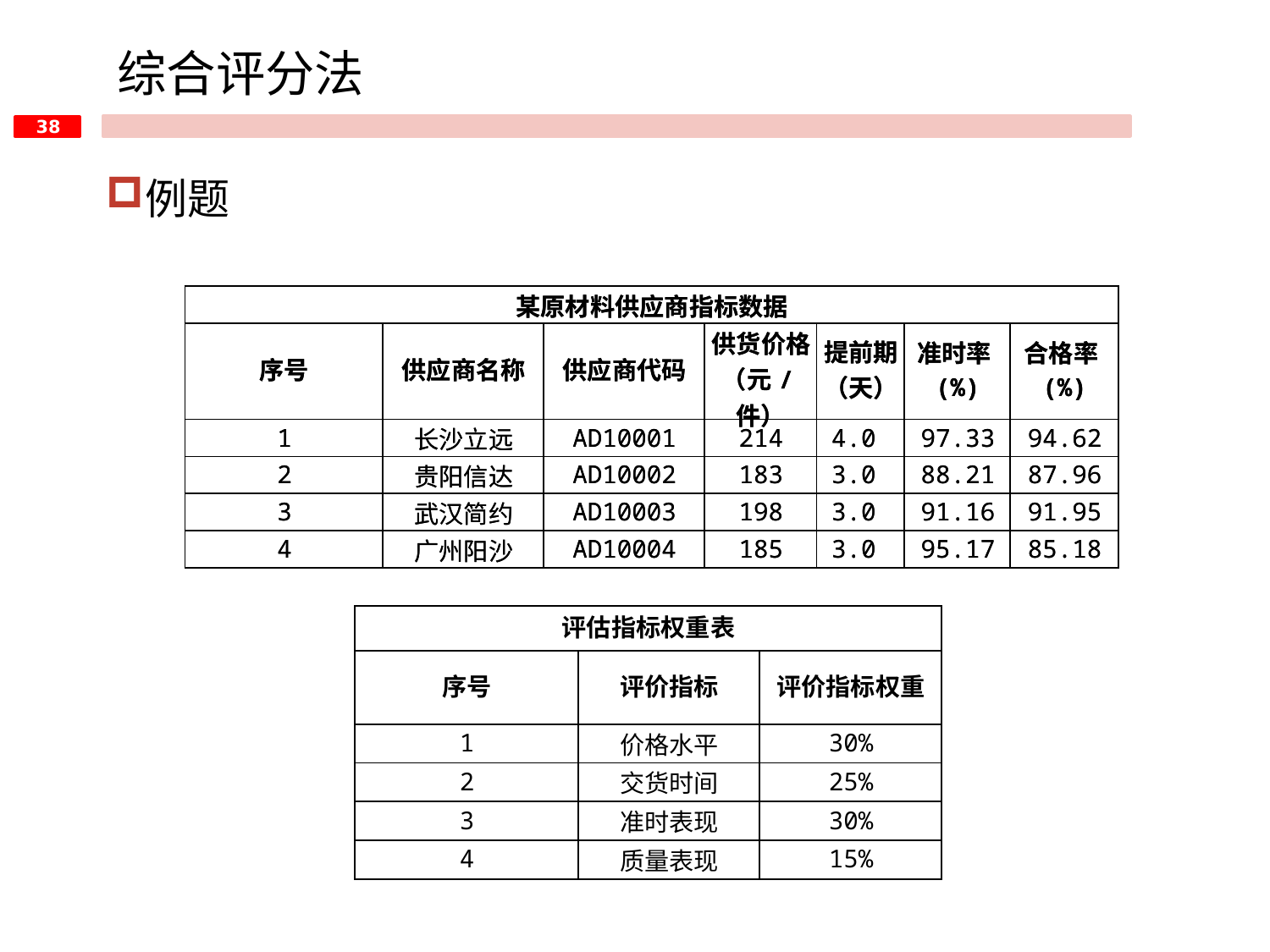

综合评分法
38
例题
| 某原材料供应商指标数据 |  |  |  |  |  |  |
| --- | --- | --- | --- | --- | --- | --- |
| 序号 | 供应商名称 | 供应商代码 | 供货价格（元/件） | 提前期（天） | 准时率(%) | 合格率(%) |
| 1 | 长沙立远 | AD10001 | 214 | 4.0 | 97.33 | 94.62 |
| 2 | 贵阳信达 | AD10002 | 183 | 3.0 | 88.21 | 87.96 |
| 3 | 武汉简约 | AD10003 | 198 | 3.0 | 91.16 | 91.95 |
| 4 | 广州阳沙 | AD10004 | 185 | 3.0 | 95.17 | 85.18 |
| 某原材料供应商指标数据 |  |  |  |  |  |  |
| --- | --- | --- | --- | --- | --- | --- |
| 序号 | 供应商名称 | 供应商代码 | 供货价格（元/件） | 提前期（天） | 准时率(%) | 合格率(%) |
| 1 | 长沙立远 | AD10001 | 214 | 4.0 | 97.33 | 94.62 |
| 2 | 贵阳信达 | AD10002 | 183 | 3.0 | 88.21 | 87.96 |
| 3 | 武汉简约 | AD10003 | 198 | 3.0 | 91.16 | 91.95 |
| 4 | 广州阳沙 | AD10004 | 185 | 3.0 | 95.17 | 85.18 |
| 评估指标权重表 |  |  |
| --- | --- | --- |
| 序号 | 评价指标 | 评价指标权重 |
| 1 | 价格水平 | 30% |
| 2 | 交货时间 | 25% |
| 3 | 准时表现 | 30% |
| 4 | 质量表现 | 15% |